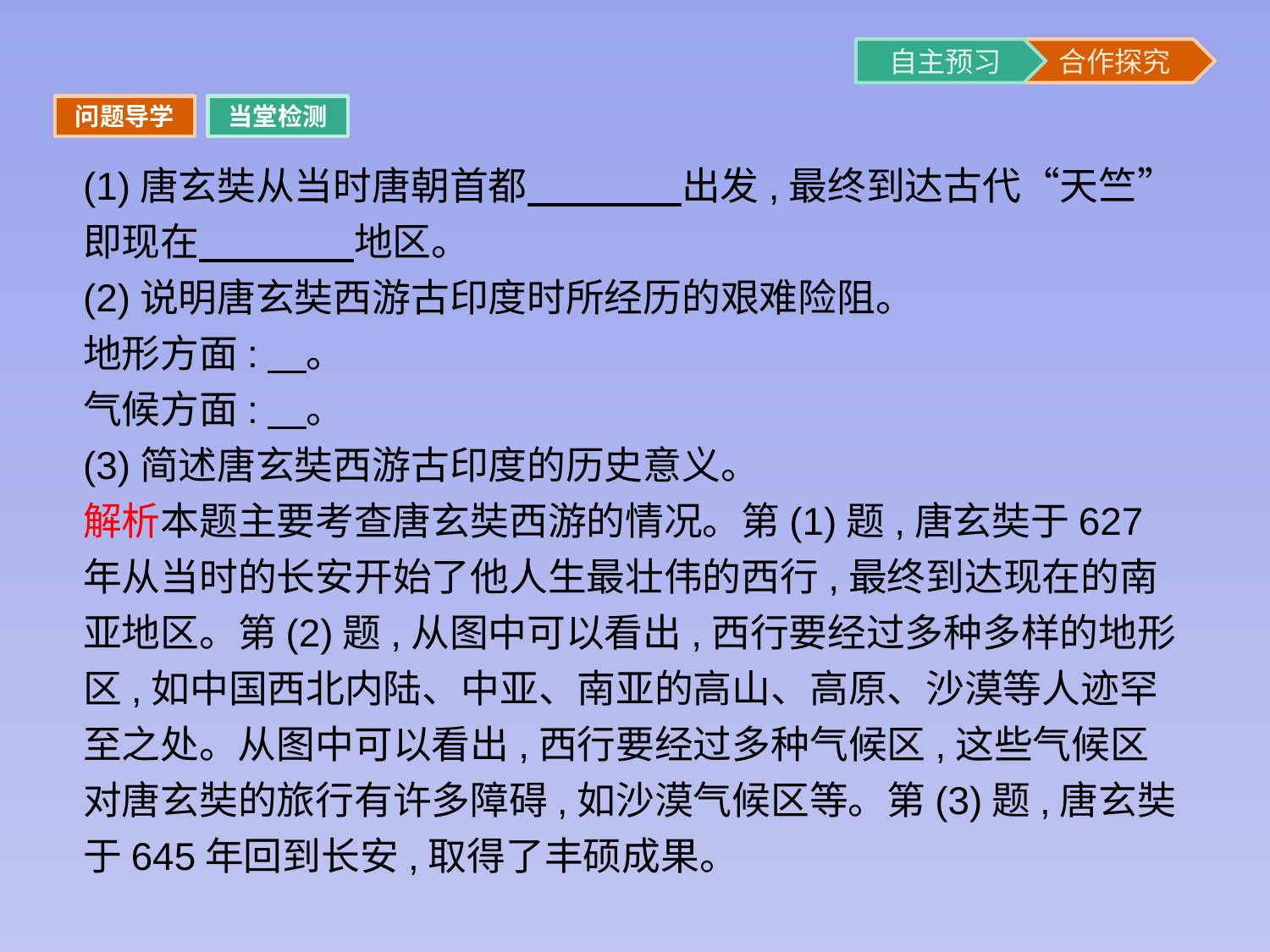

问题导学
当堂检测
(1)唐玄奘从当时唐朝首都　　　　出发,最终到达古代“天竺”即现在　　　　地区。
(2)说明唐玄奘西游古印度时所经历的艰难险阻。
地形方面:　。
气候方面:　。
(3)简述唐玄奘西游古印度的历史意义。
解析本题主要考查唐玄奘西游的情况。第(1)题,唐玄奘于627年从当时的长安开始了他人生最壮伟的西行,最终到达现在的南亚地区。第(2)题,从图中可以看出,西行要经过多种多样的地形区,如中国西北内陆、中亚、南亚的高山、高原、沙漠等人迹罕至之处。从图中可以看出,西行要经过多种气候区,这些气候区对唐玄奘的旅行有许多障碍,如沙漠气候区等。第(3)题,唐玄奘于645年回到长安,取得了丰硕成果。